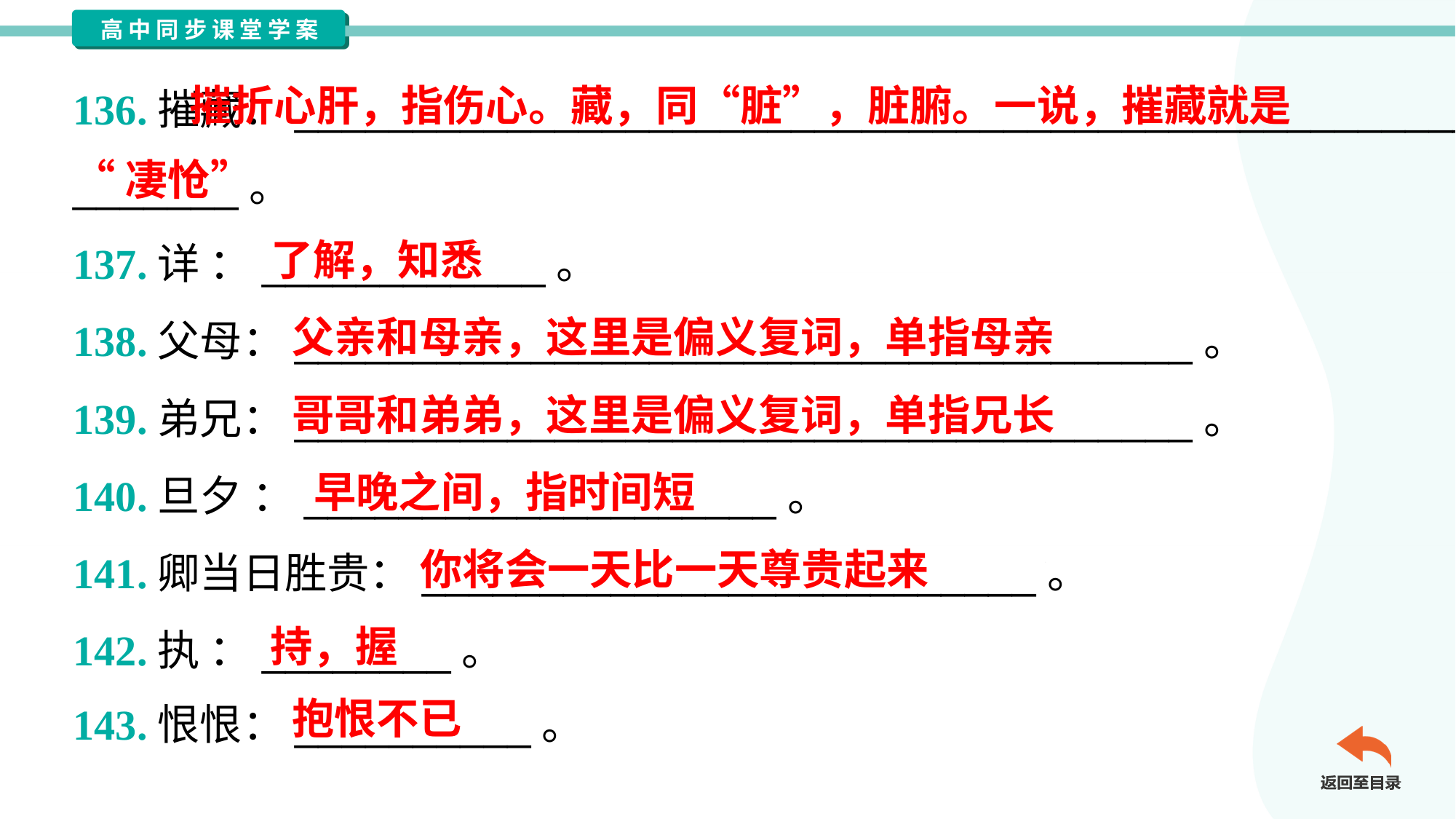

摧折心肝，指伤心。藏，同“脏”，脏腑。一说，摧藏就是
“凄怆”
136.摧藏：____________________________________________________
_______。
137.详 ：____________。
138.父母：______________________________________。
139.弟兄：______________________________________。
140.旦夕 ：____________________。
141.卿当日胜贵：__________________________。
142.执 ：________。
143.恨恨：__________。
了解，知悉
父亲和母亲，这里是偏义复词，单指母亲
哥哥和弟弟，这里是偏义复词，单指兄长
早晚之间，指时间短
你将会一天比一天尊贵起来
持，握
抱恨不已